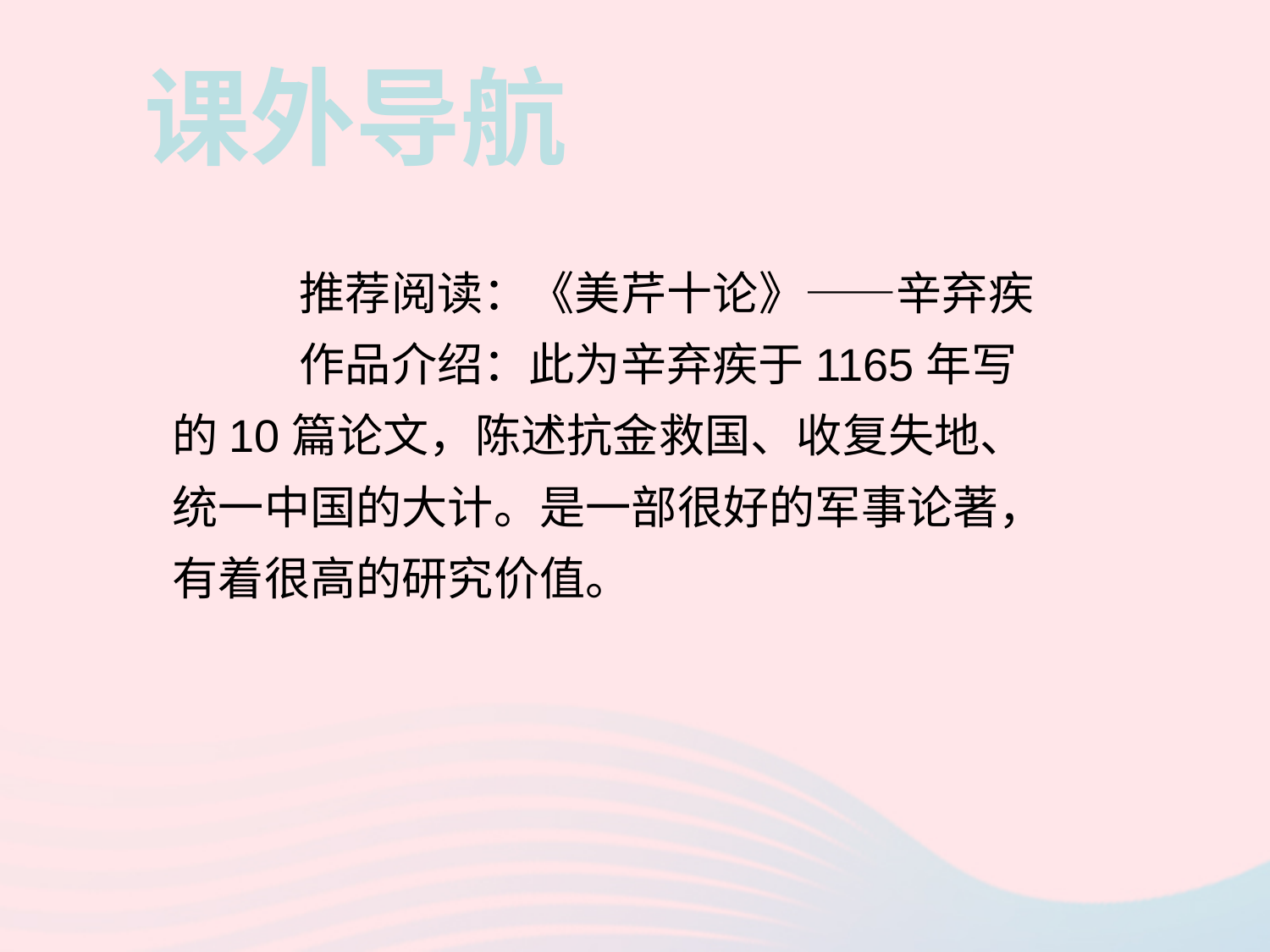

课外导航
	推荐阅读：《美芹十论》——辛弃疾
	作品介绍：此为辛弃疾于1165年写的10篇论文，陈述抗金救国、收复失地、统一中国的大计。是一部很好的军事论著，有着很高的研究价值。